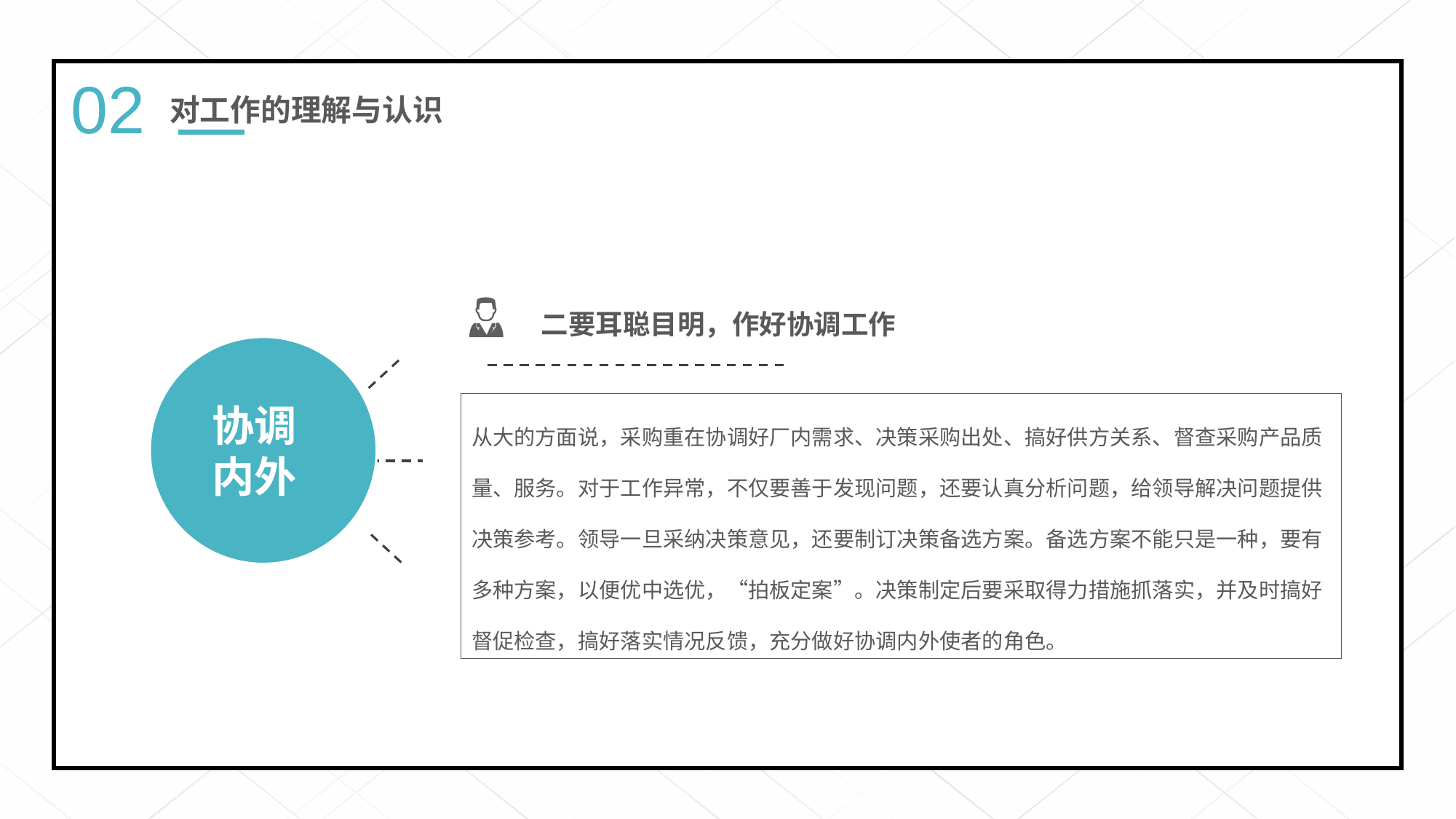

02
对工作的理解与认识
二要耳聪目明，作好协调工作

从大的方面说，采购重在协调好厂内需求、决策采购出处、搞好供方关系、督查采购产品质量、服务。对于工作异常，不仅要善于发现问题，还要认真分析问题，给领导解决问题提供决策参考。领导一旦采纳决策意见，还要制订决策备选方案。备选方案不能只是一种，要有多种方案，以便优中选优，“拍板定案”。决策制定后要采取得力措施抓落实，并及时搞好督促检查，搞好落实情况反馈，充分做好协调内外使者的角色。
协调内外